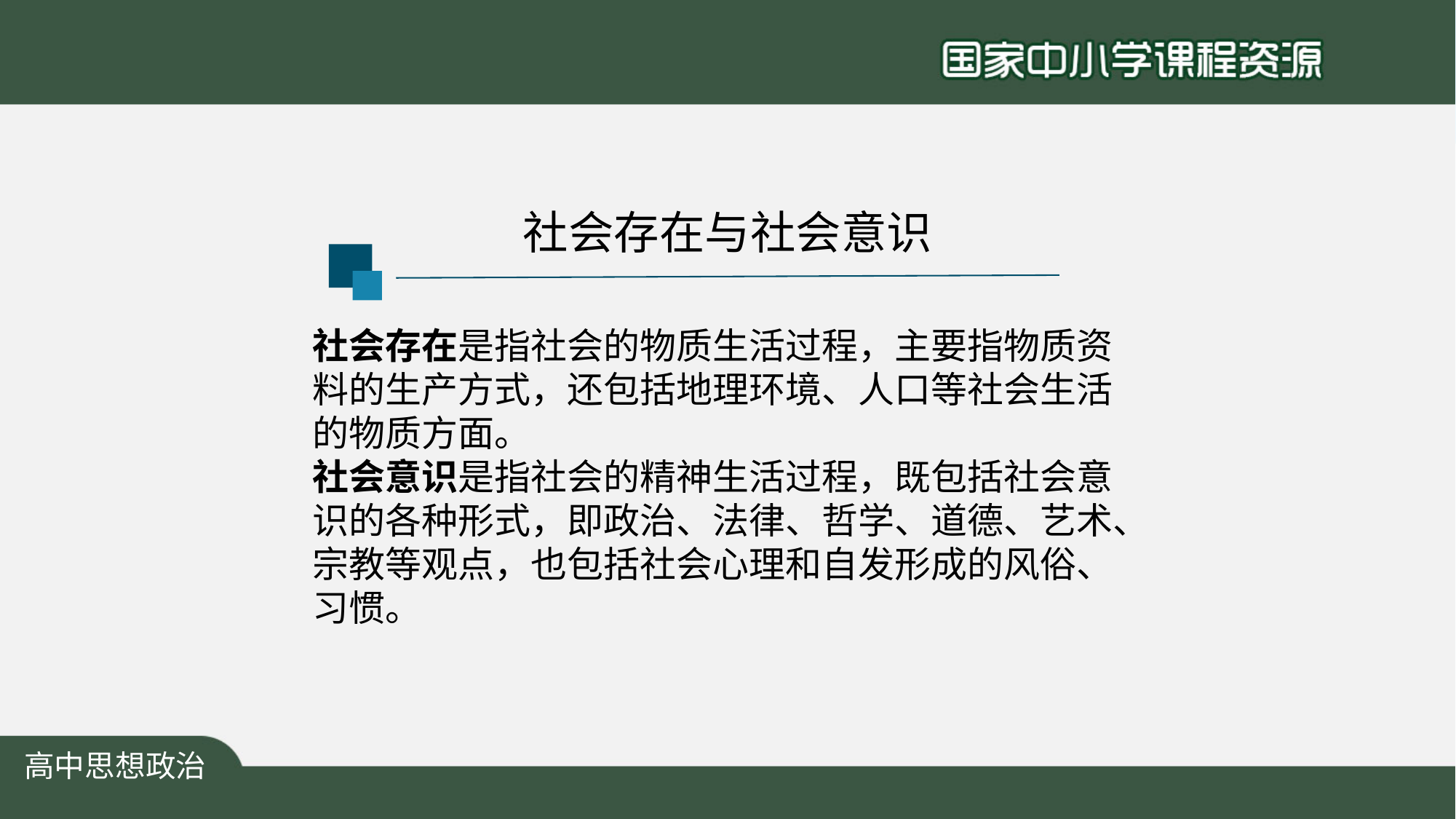

社会存在与社会意识

社会存在是指社会的物质生活过程，主要指物质资料的生产方式，还包括地理环境、人口等社会生活的物质方面。
社会意识是指社会的精神生活过程，既包括社会意识的各种形式，即政治、法律、哲学、道德、艺术、宗教等观点，也包括社会心理和自发形成的风俗、习惯。